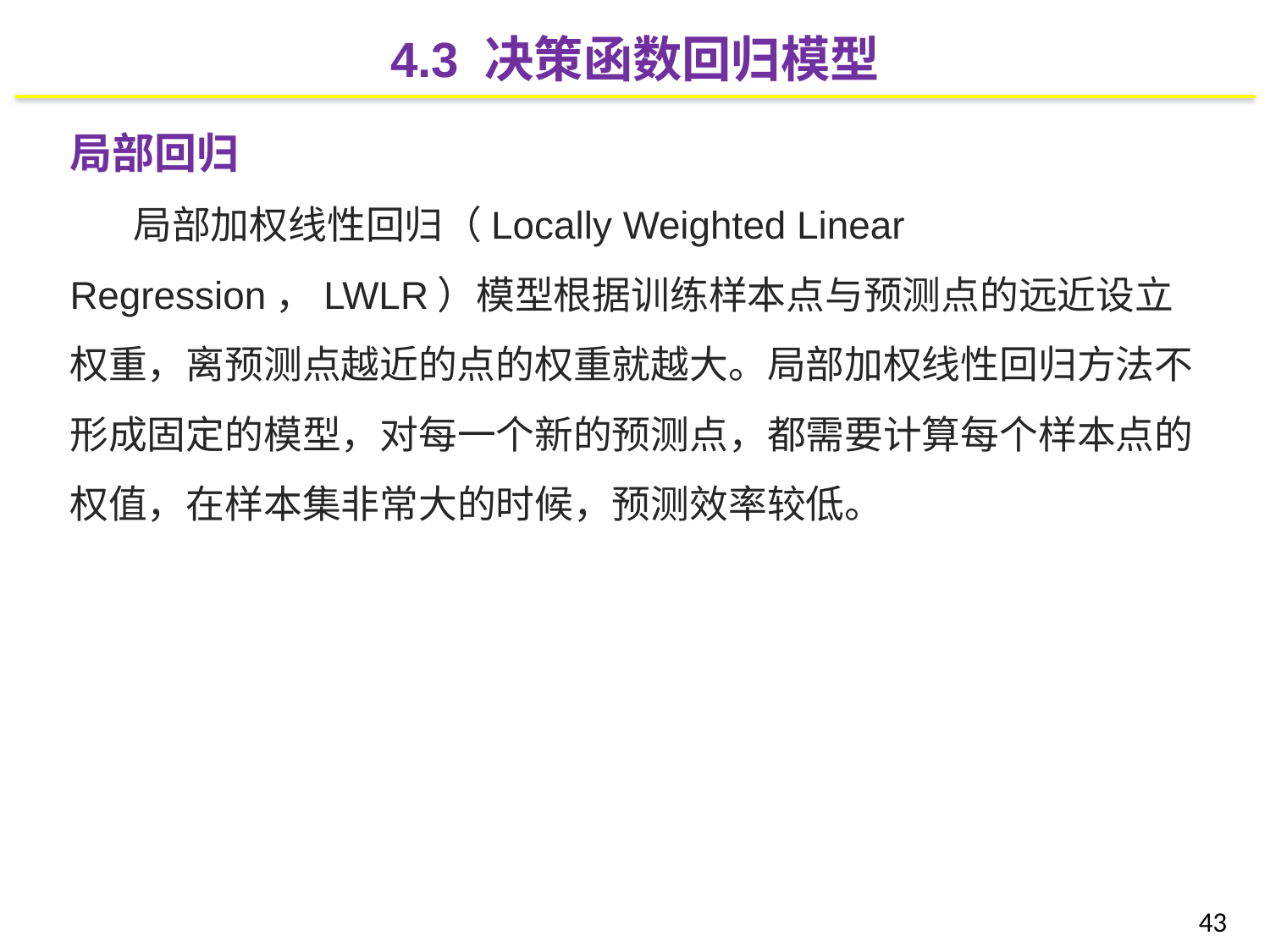

4.3 决策函数回归模型
局部回归
局部加权线性回归（Locally Weighted Linear Regression，LWLR）模型根据训练样本点与预测点的远近设立权重，离预测点越近的点的权重就越大。局部加权线性回归方法不形成固定的模型，对每一个新的预测点，都需要计算每个样本点的权值，在样本集非常大的时候，预测效率较低。
43